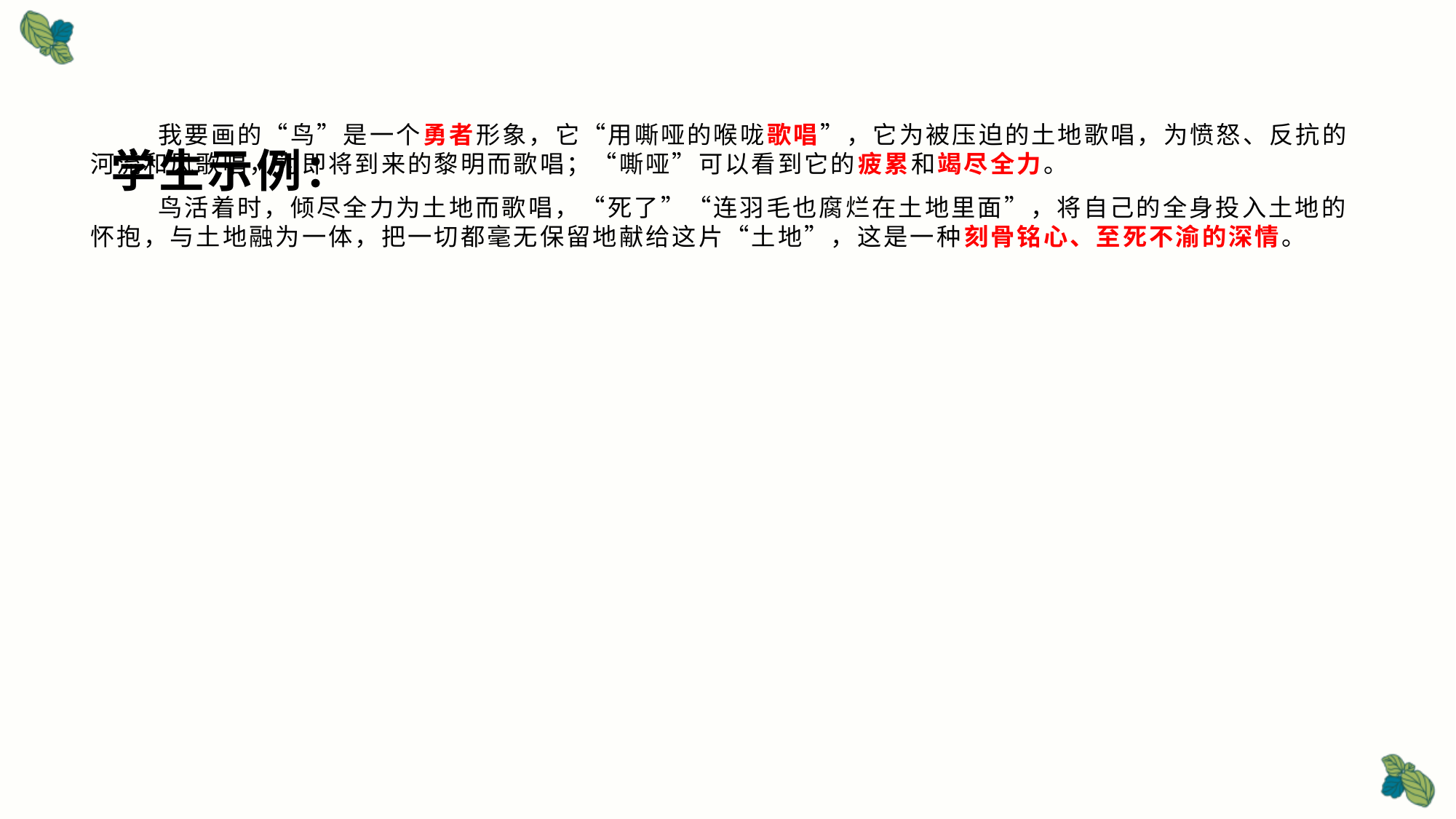

# 学生示例：
        我要画的“鸟”是一个勇者形象，它“用嘶哑的喉咙歌唱”，它为被压迫的土地歌唱，为愤怒、反抗的河流和风歌唱，为即将到来的黎明而歌唱；“嘶哑”可以看到它的疲累和竭尽全力。
        鸟活着时，倾尽全力为土地而歌唱，“死了”“连羽毛也腐烂在土地里面”，将自己的全身投入土地的怀抱，与土地融为一体，把一切都毫无保留地献给这片“土地”，这是一种刻骨铭心、至死不渝的深情。